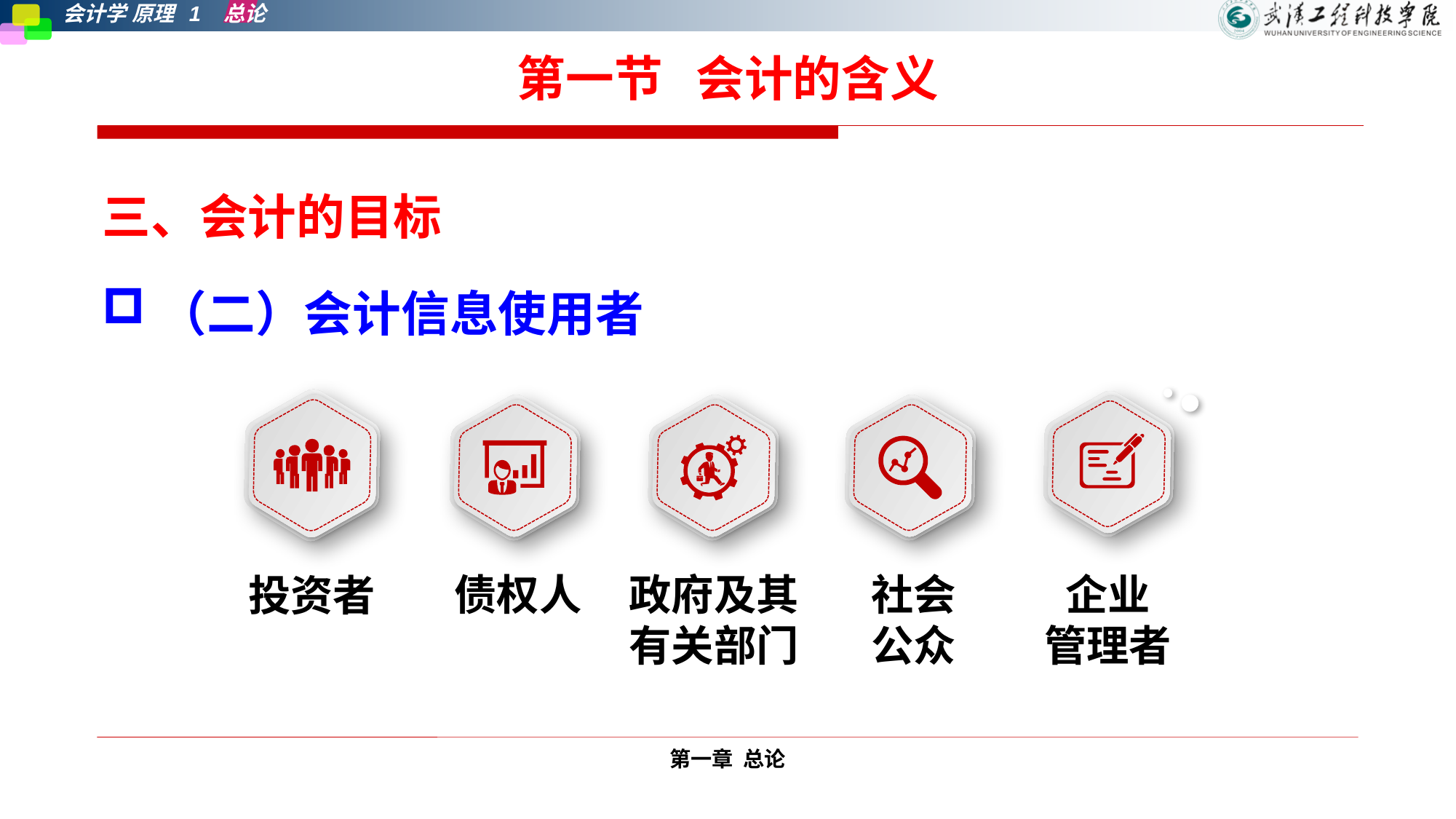

# 第一节   会计的含义
三、会计的目标
（二）会计信息使用者

债权人
政府及其
有关部门
社会
公众
企业
管理者
投资者
第一章  总论